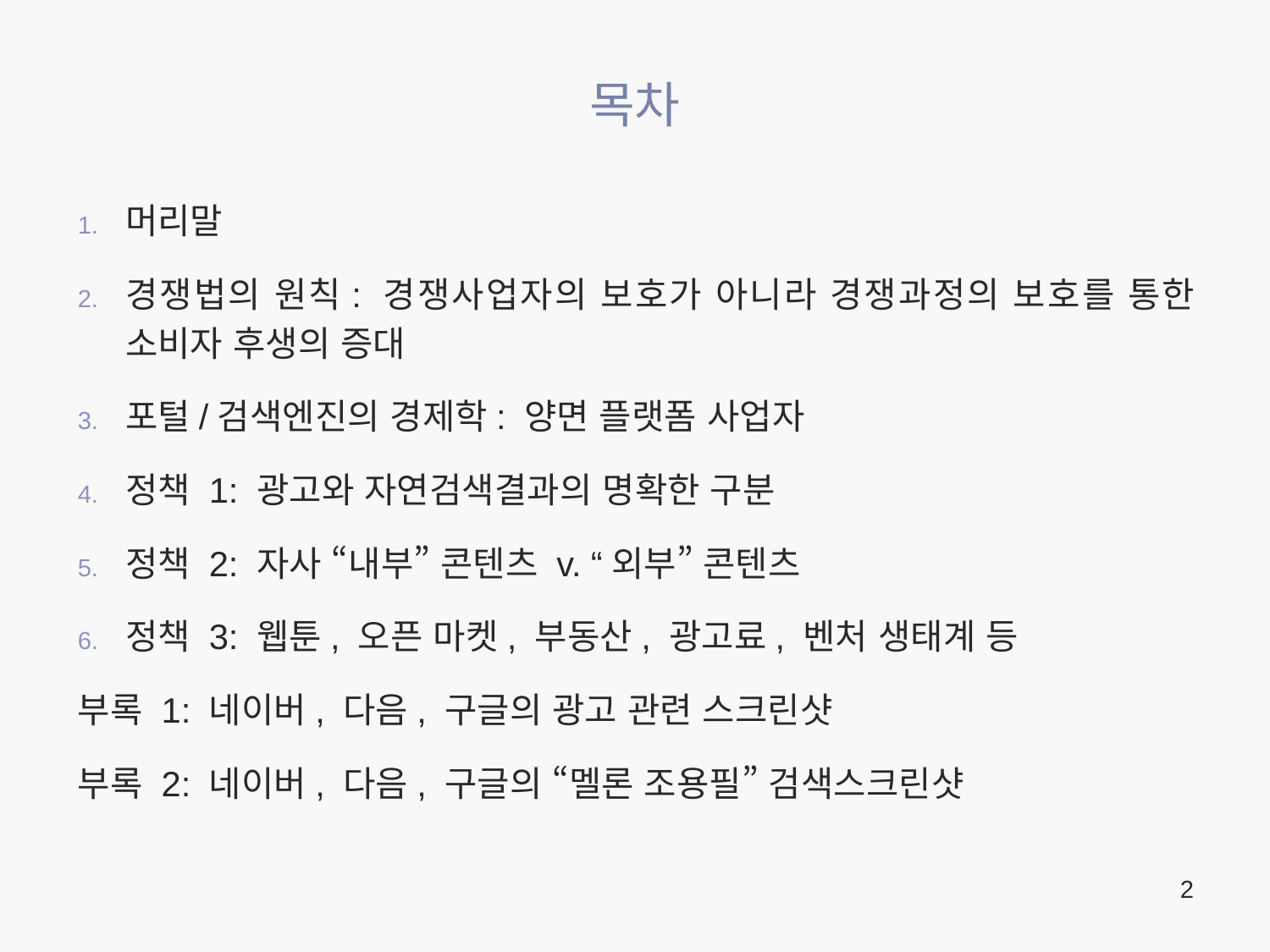

# 목차
머리말
경쟁법의 원칙: 경쟁사업자의 보호가 아니라 경쟁과정의 보호를 통한 소비자 후생의 증대
포털/검색엔진의 경제학: 양면 플랫폼 사업자
정책 1: 광고와 자연검색결과의 명확한 구분
정책 2: 자사 “내부” 콘텐츠 v. “외부” 콘텐츠
정책 3: 웹툰, 오픈 마켓, 부동산, 광고료, 벤처 생태계 등
부록 1: 네이버, 다음, 구글의 광고 관련 스크린샷
부록 2: 네이버, 다음, 구글의 “멜론 조용필” 검색스크린샷

2